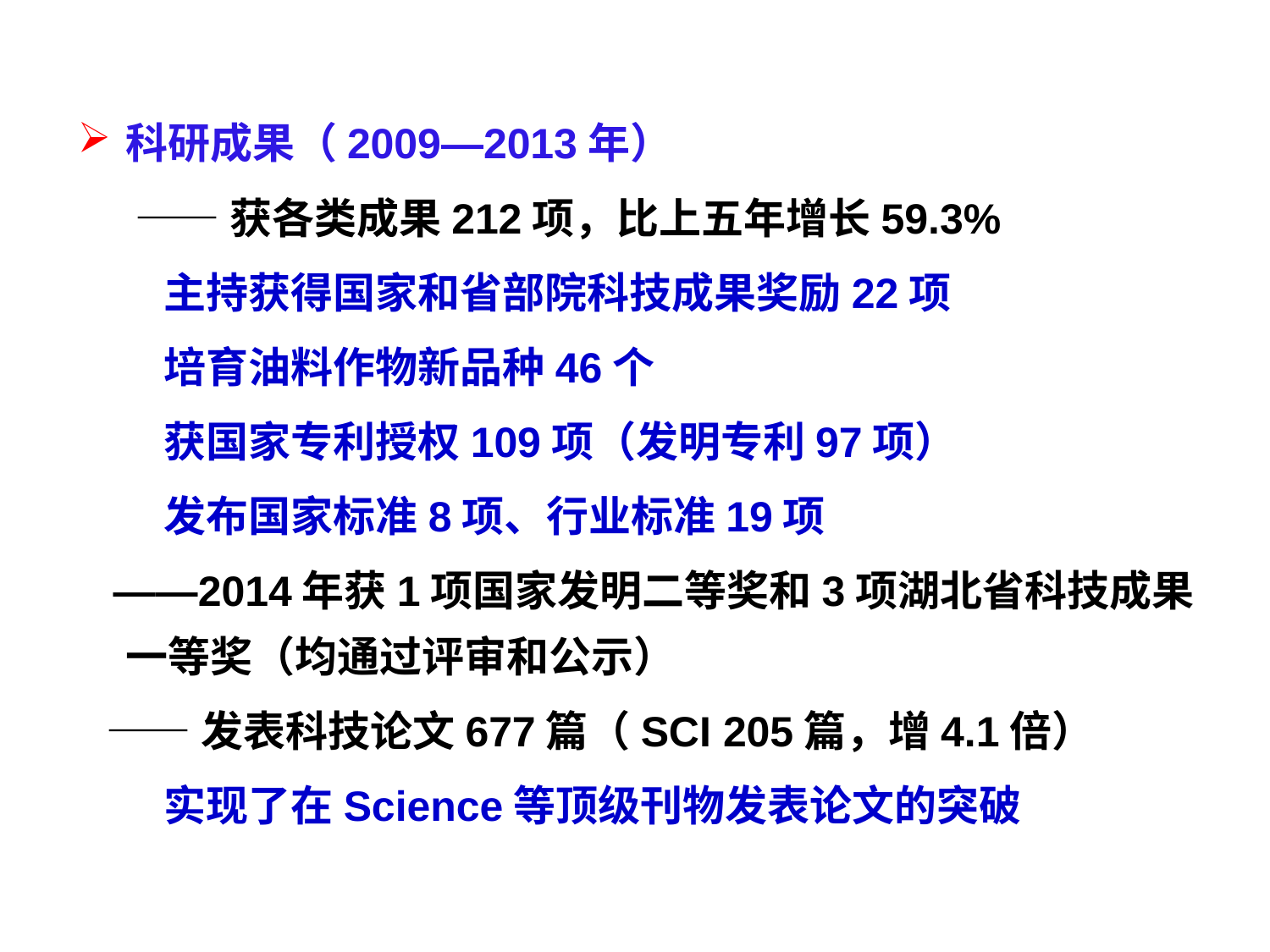

科研成果（2009—2013年）
	 ——获各类成果212项，比上五年增长59.3%
        主持获得国家和省部院科技成果奖励22项
        培育油料作物新品种46个
        获国家专利授权109项（发明专利97项）
        发布国家标准8项、行业标准19项
   ——2014年获1项国家发明二等奖和3项湖北省科技成果一等奖（均通过评审和公示）
   ——发表科技论文677篇（SCI 205篇，增4.1倍）
        实现了在Science等顶级刊物发表论文的突破